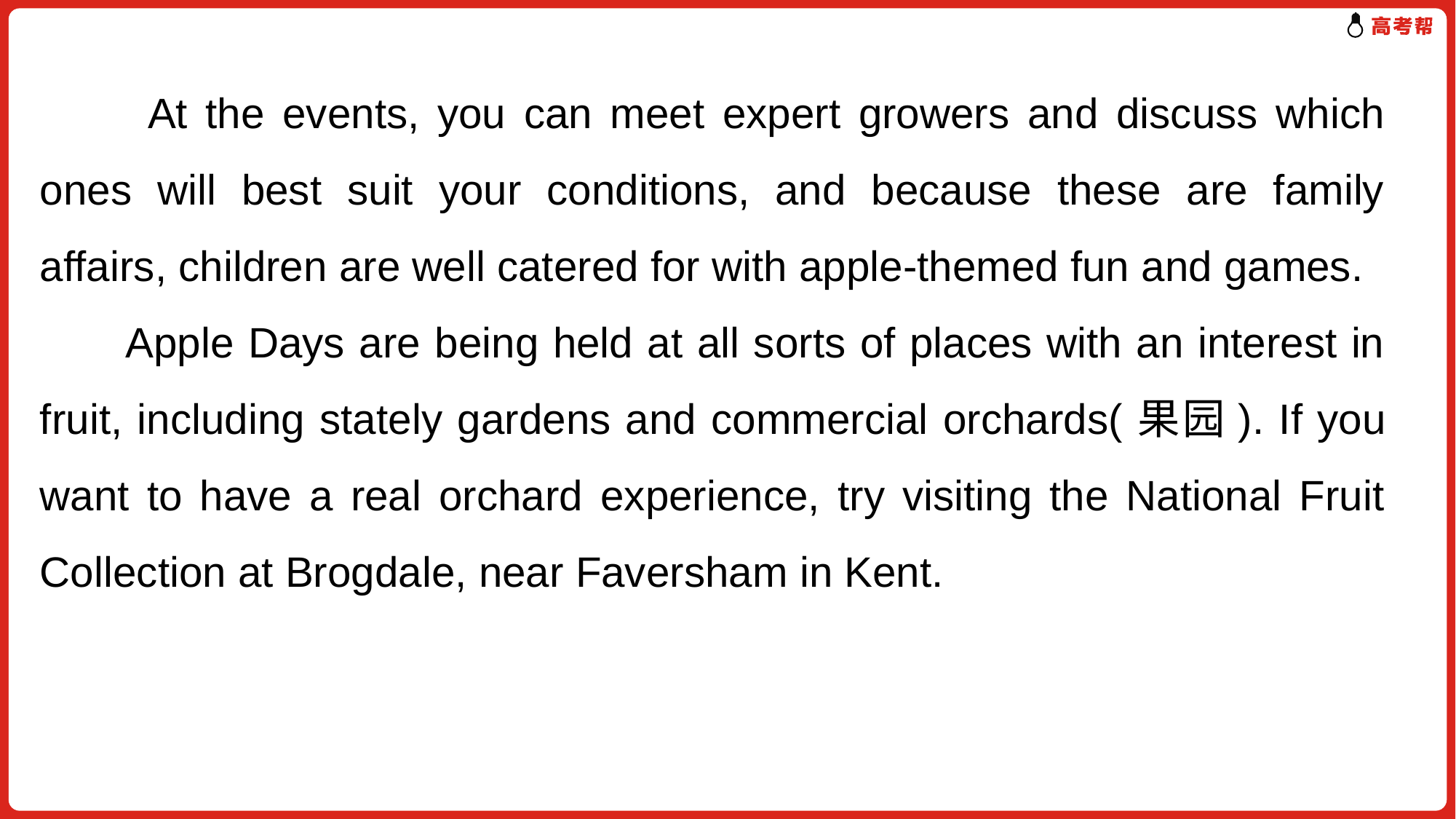

At the events, you can meet expert growers and discuss which ones will best suit your conditions, and because these are family affairs, children are well catered for with apple-themed fun and games.
      Apple Days are being held at all sorts of places with an interest in fruit, including stately gardens and commercial orchards(果园). If you want to have a real orchard experience, try visiting the National Fruit Collection at Brogdale, near Faversham in Kent.